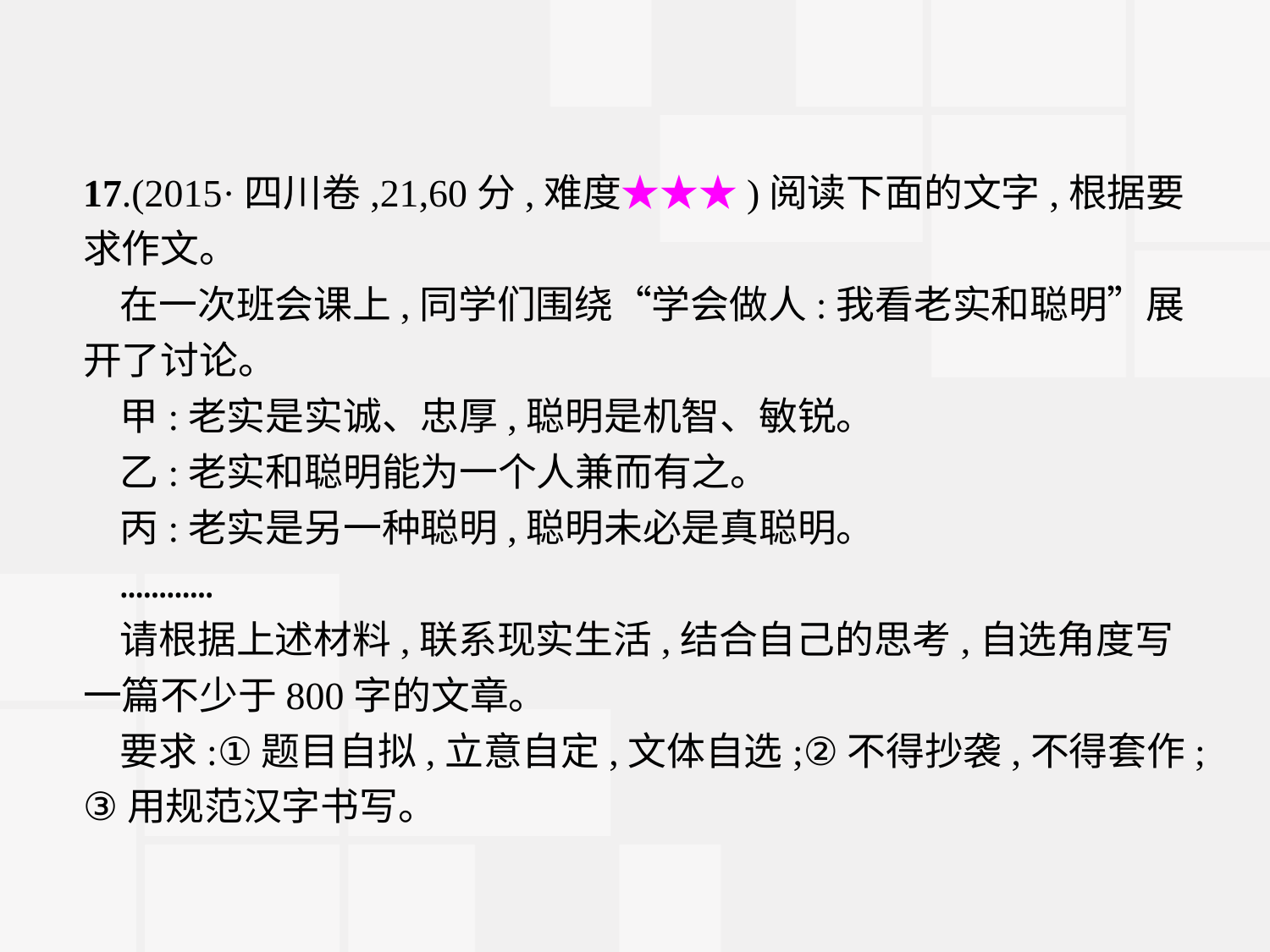

17.(2015·四川卷,21,60分,难度★★★)阅读下面的文字,根据要求作文。
在一次班会课上,同学们围绕“学会做人:我看老实和聪明”展开了讨论。
甲:老实是实诚、忠厚,聪明是机智、敏锐。
乙:老实和聪明能为一个人兼而有之。
丙:老实是另一种聪明,聪明未必是真聪明。
…………
请根据上述材料,联系现实生活,结合自己的思考,自选角度写一篇不少于800字的文章。
要求:①题目自拟,立意自定,文体自选;②不得抄袭,不得套作;③用规范汉字书写。